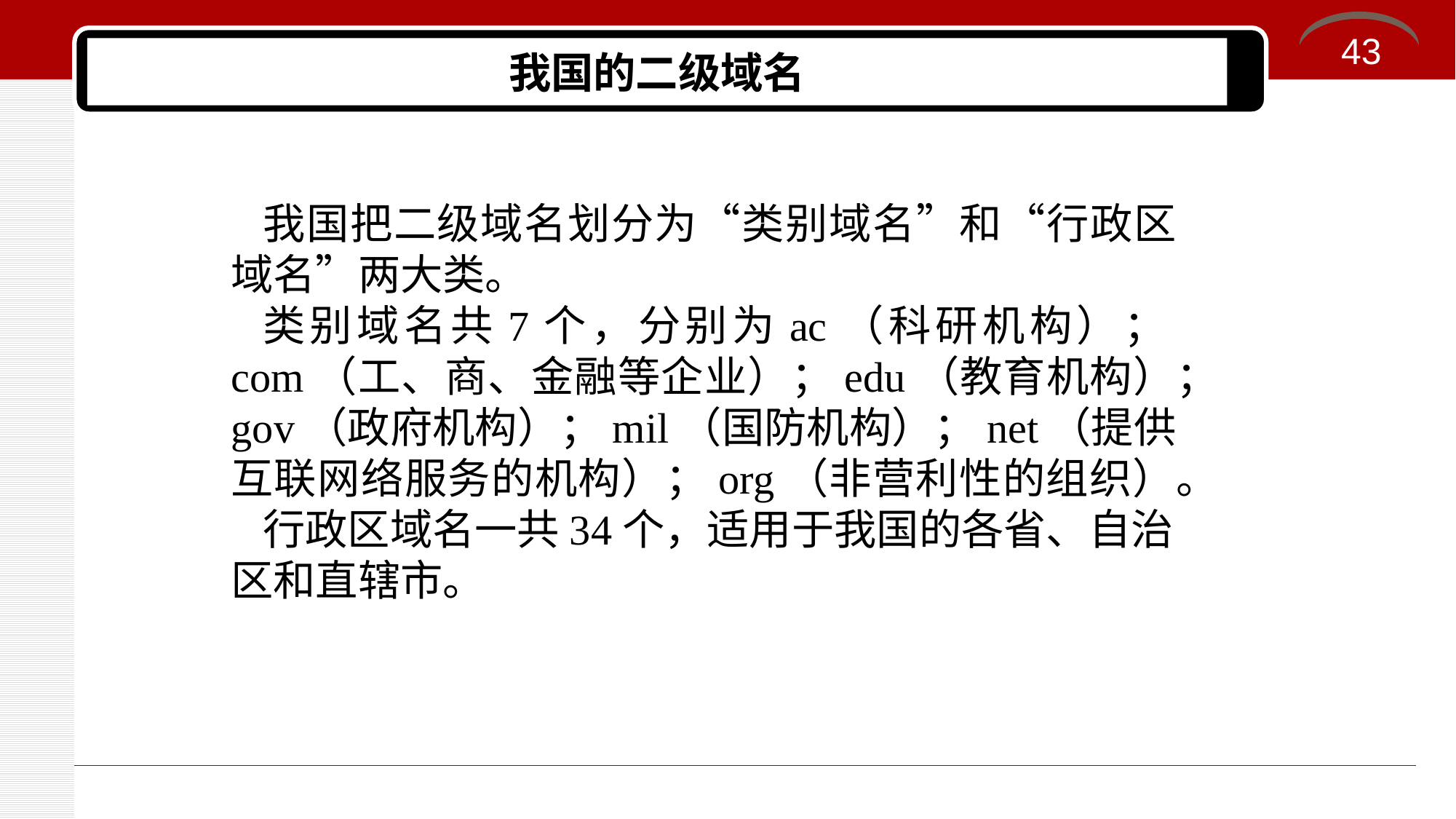

43
# 我国的二级域名
我国把二级域名划分为“类别域名”和“行政区域名”两大类。
类别域名共7个，分别为ac（科研机构）；com（工、商、金融等企业）；edu（教育机构）；gov（政府机构）；mil（国防机构）；net（提供互联网络服务的机构）；org（非营利性的组织）。
行政区域名一共34个，适用于我国的各省、自治区和直辖市。